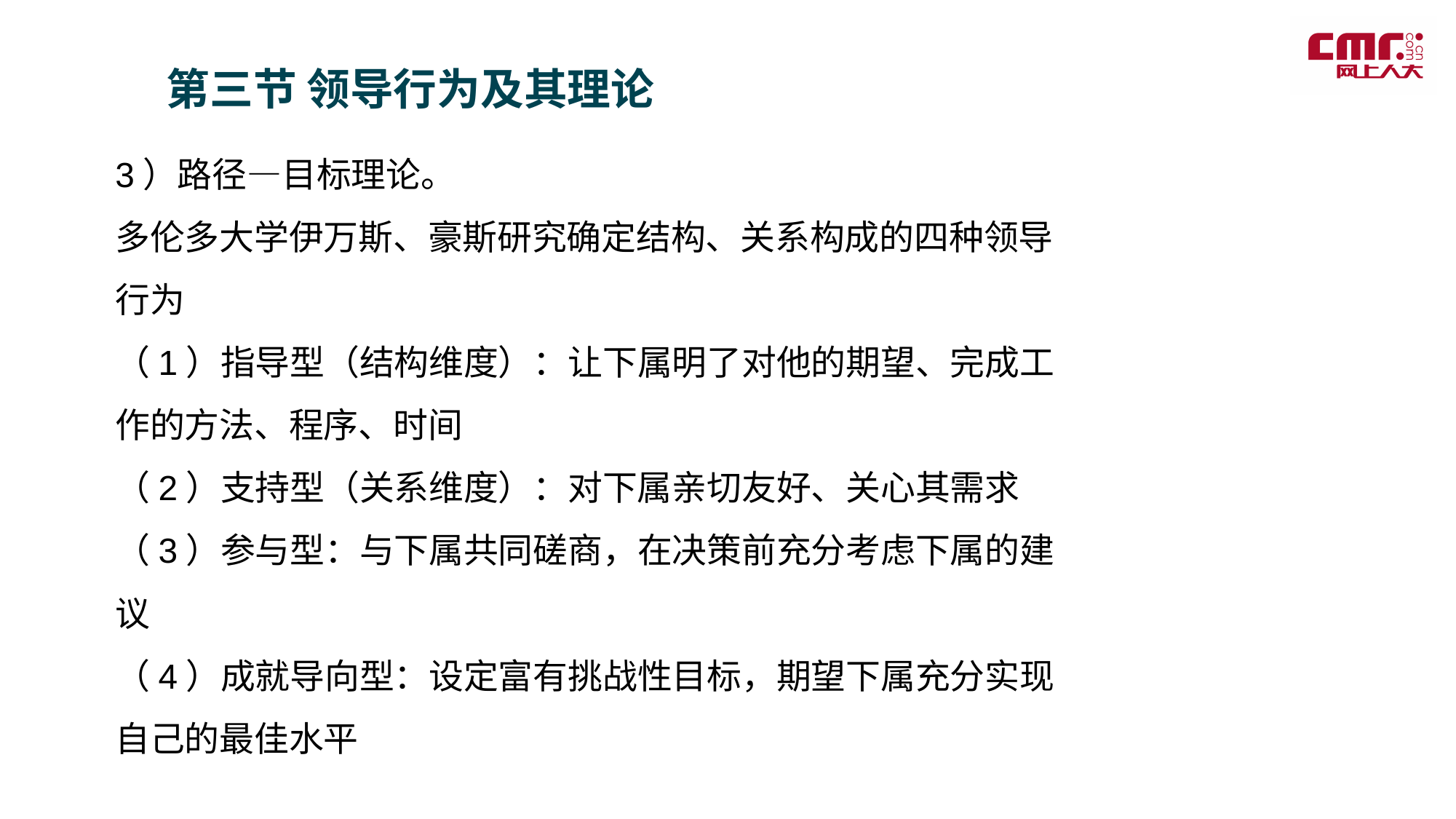

第三节 领导行为及其理论
3）路径—目标理论。
多伦多大学伊万斯、豪斯研究确定结构、关系构成的四种领导行为
（1）指导型（结构维度）：让下属明了对他的期望、完成工作的方法、程序、时间
（2）支持型（关系维度）：对下属亲切友好、关心其需求
（3）参与型：与下属共同磋商，在决策前充分考虑下属的建议
（4）成就导向型：设定富有挑战性目标，期望下属充分实现自己的最佳水平